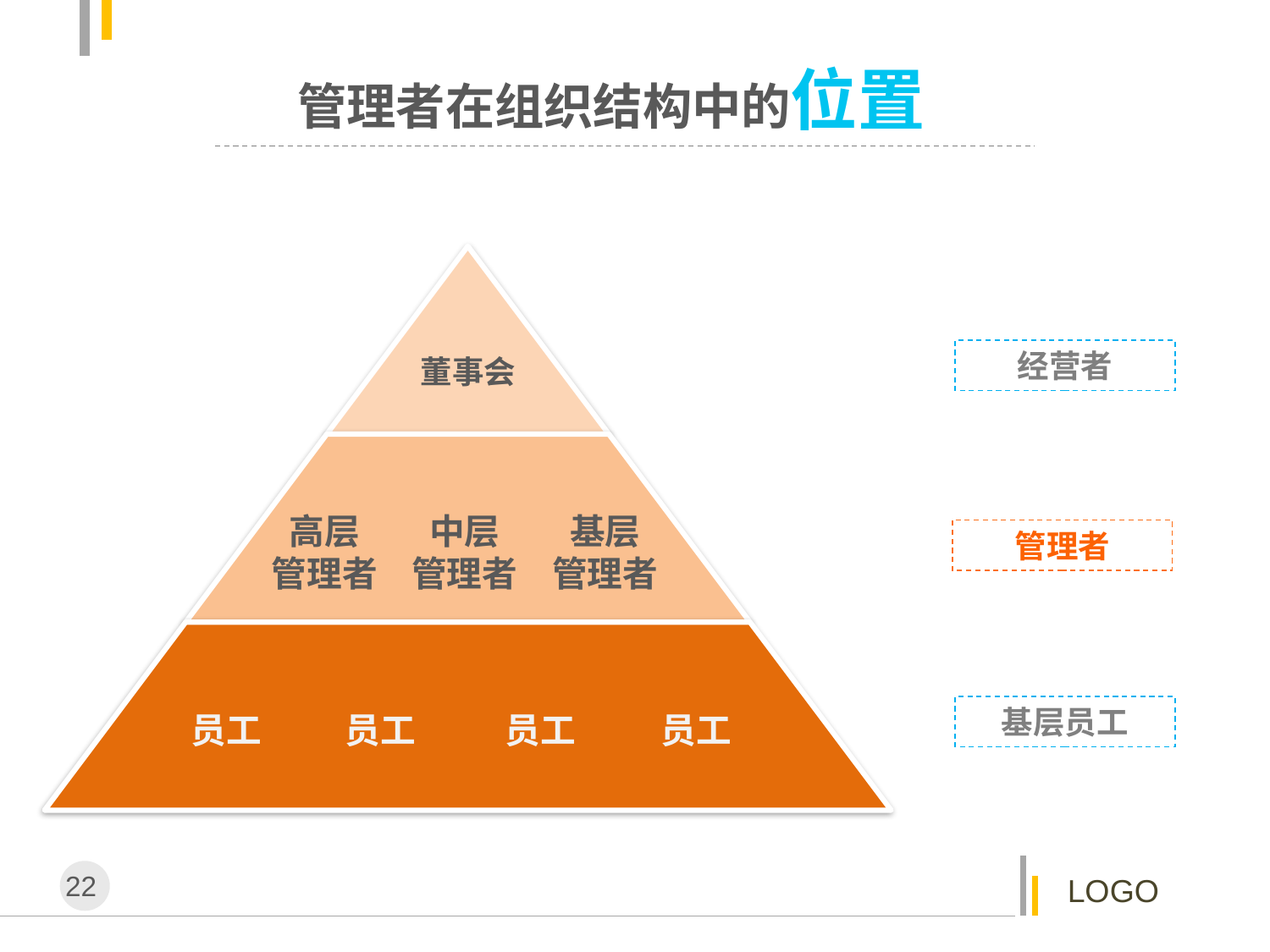

管理者在组织结构中的位置

董事会
基层
管理者
高层
管理者
中层
管理者
员工
员工
员工
员工
经营者
管理者
基层员工